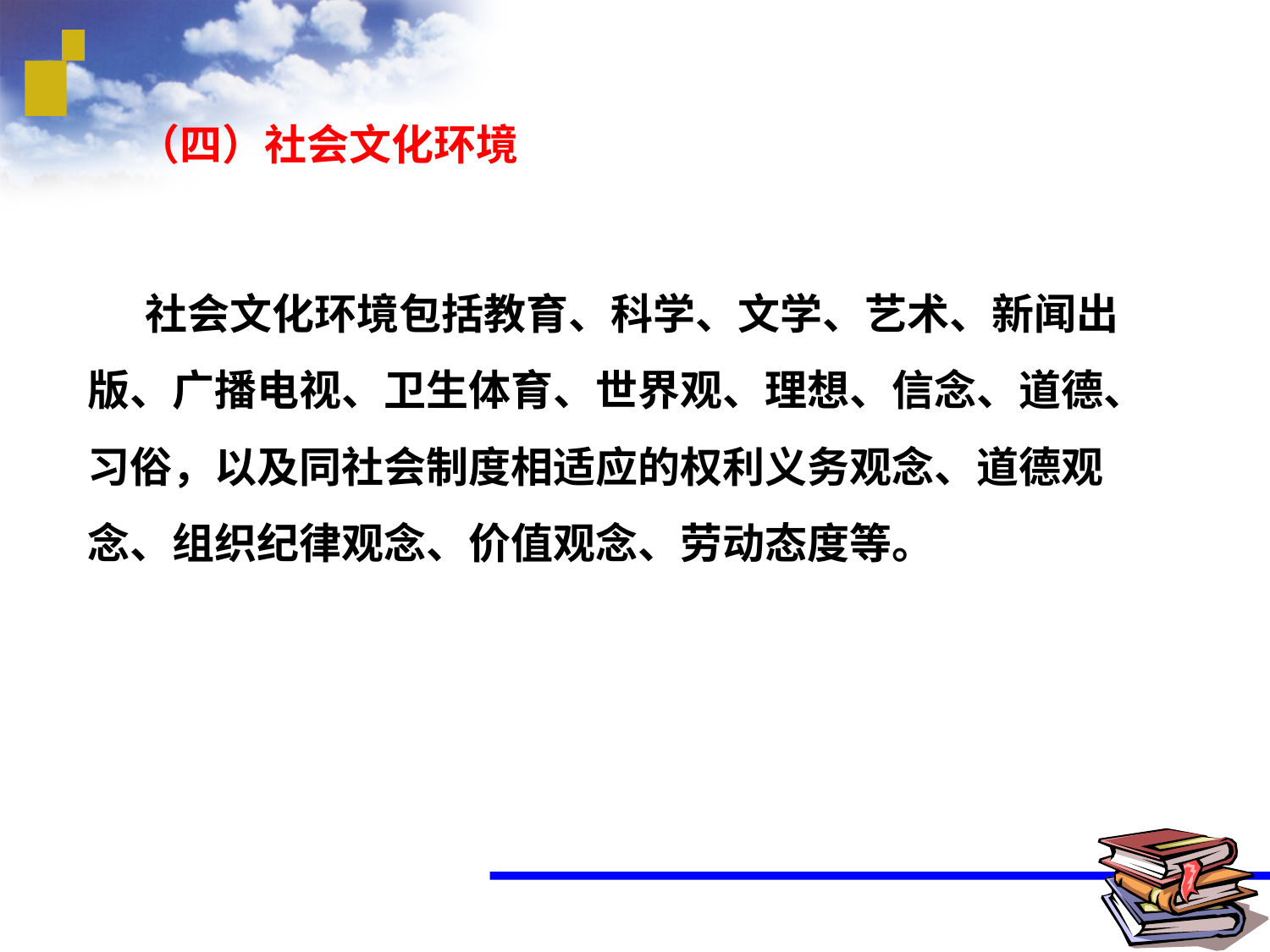

（四）社会文化环境
     社会文化环境包括教育、科学、文学、艺术、新闻出版、广播电视、卫生体育、世界观、理想、信念、道德、习俗，以及同社会制度相适应的权利义务观念、道德观念、组织纪律观念、价值观念、劳动态度等。